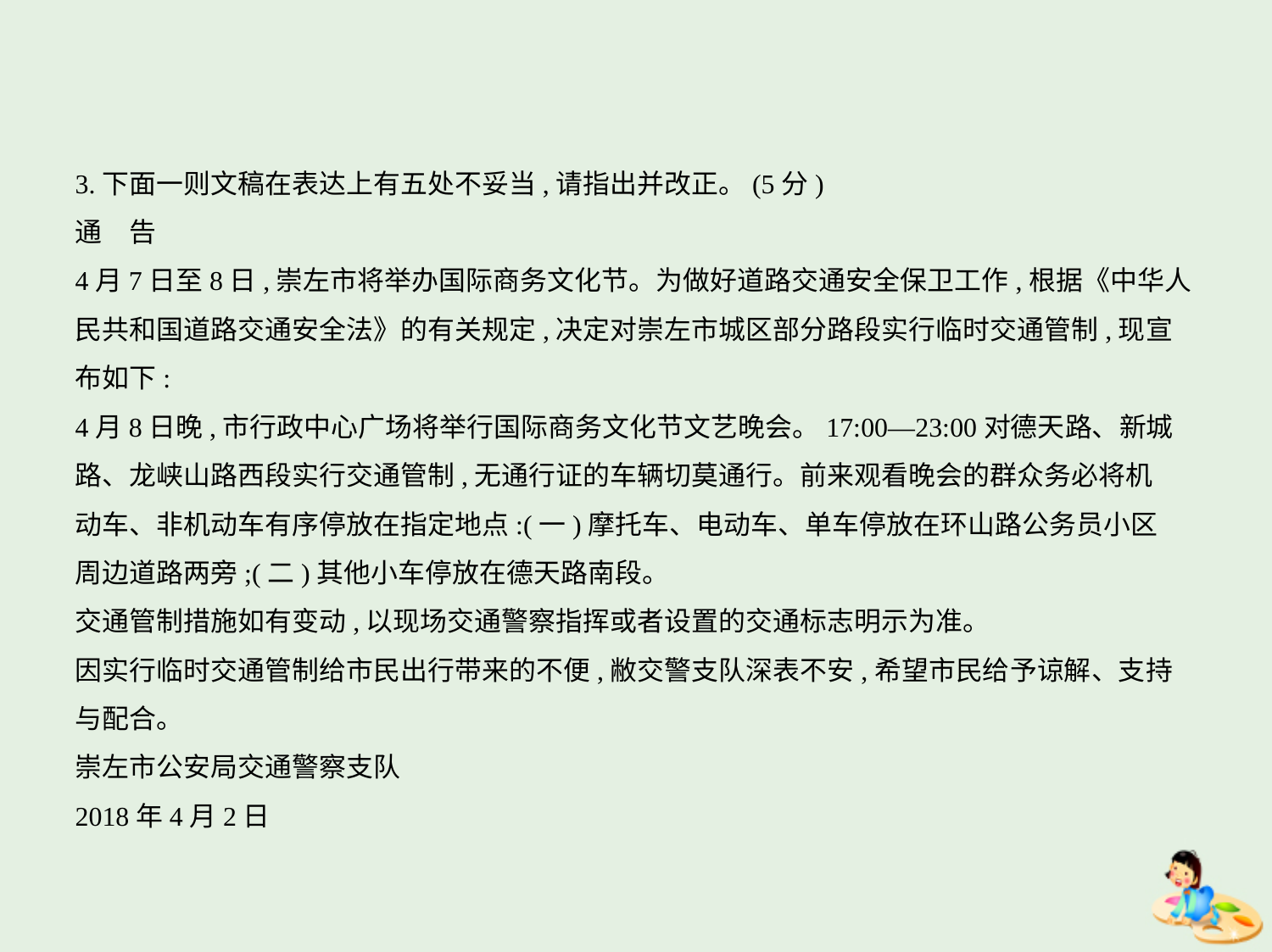

3.下面一则文稿在表达上有五处不妥当,请指出并改正。(5分)
通　告
4月7日至8日,崇左市将举办国际商务文化节。为做好道路交通安全保卫工作,根据《中华人
民共和国道路交通安全法》的有关规定,决定对崇左市城区部分路段实行临时交通管制,现宣
布如下:
4月8日晚,市行政中心广场将举行国际商务文化节文艺晚会。17:00—23:00对德天路、新城
路、龙峡山路西段实行交通管制,无通行证的车辆切莫通行。前来观看晚会的群众务必将机
动车、非机动车有序停放在指定地点:(一)摩托车、电动车、单车停放在环山路公务员小区
周边道路两旁;(二)其他小车停放在德天路南段。
交通管制措施如有变动,以现场交通警察指挥或者设置的交通标志明示为准。
因实行临时交通管制给市民出行带来的不便,敝交警支队深表不安,希望市民给予谅解、支持
与配合。
崇左市公安局交通警察支队
2018年4月2日